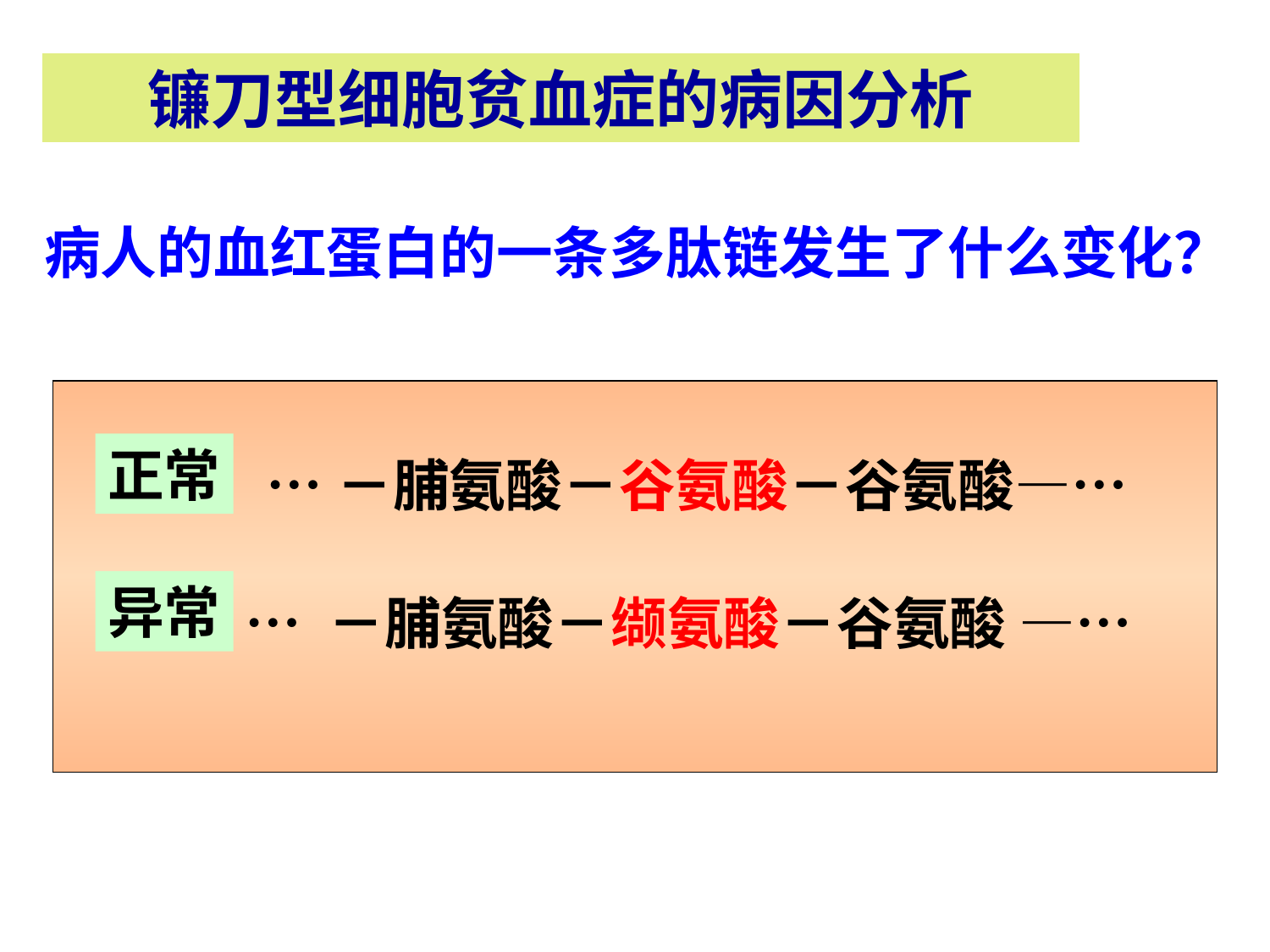

镰刀型细胞贫血症的病因分析
病人的血红蛋白的一条多肽链发生了什么变化？

正常
…－脯氨酸－谷氨酸－谷氨酸—…
异常
… －脯氨酸－缬氨酸－谷氨酸 —…